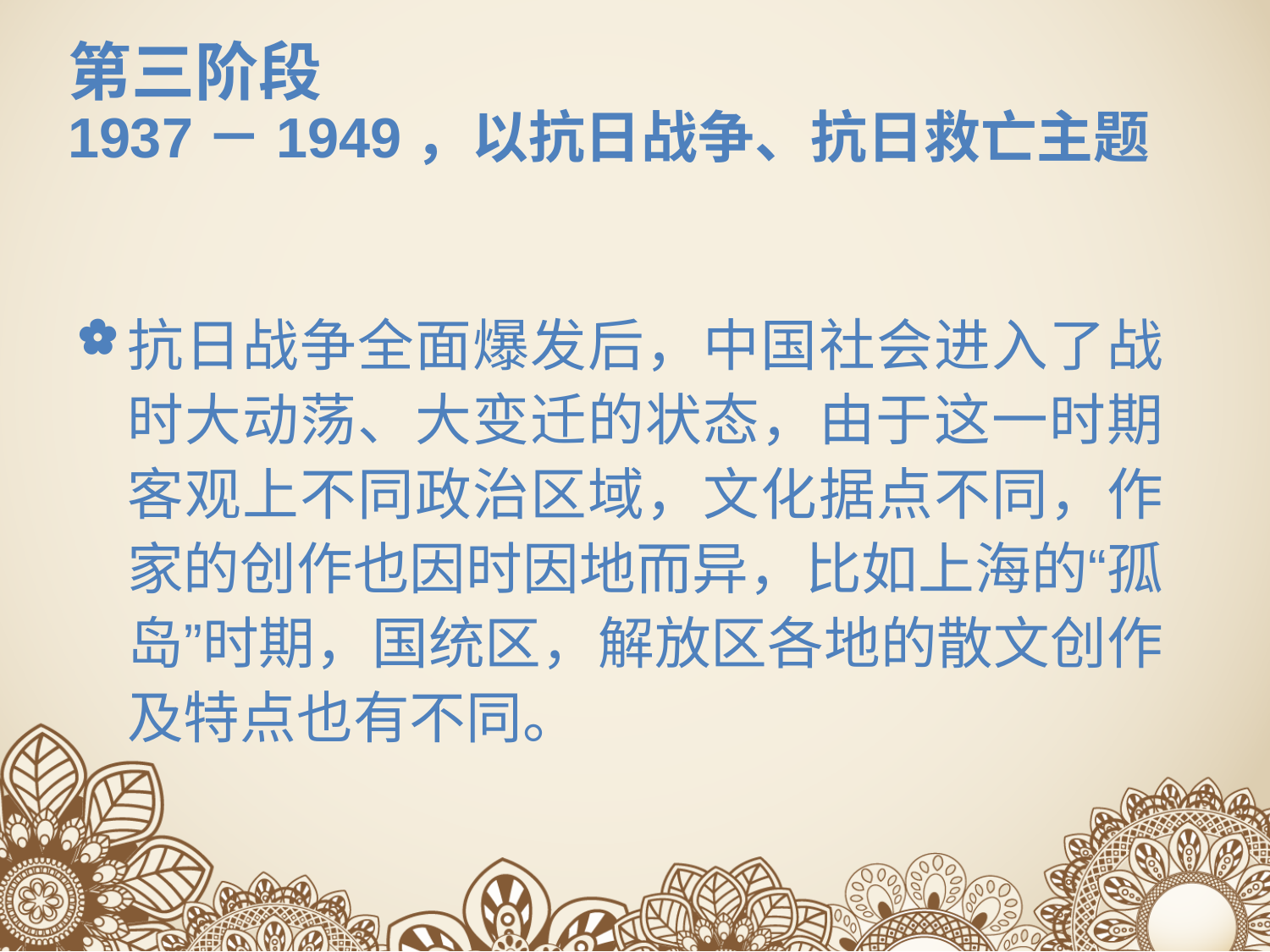

# 第三阶段 1937－1949，以抗日战争、抗日救亡主题
抗日战争全面爆发后，中国社会进入了战时大动荡、大变迁的状态，由于这一时期客观上不同政治区域，文化据点不同，作家的创作也因时因地而异，比如上海的“孤岛”时期，国统区，解放区各地的散文创作及特点也有不同。